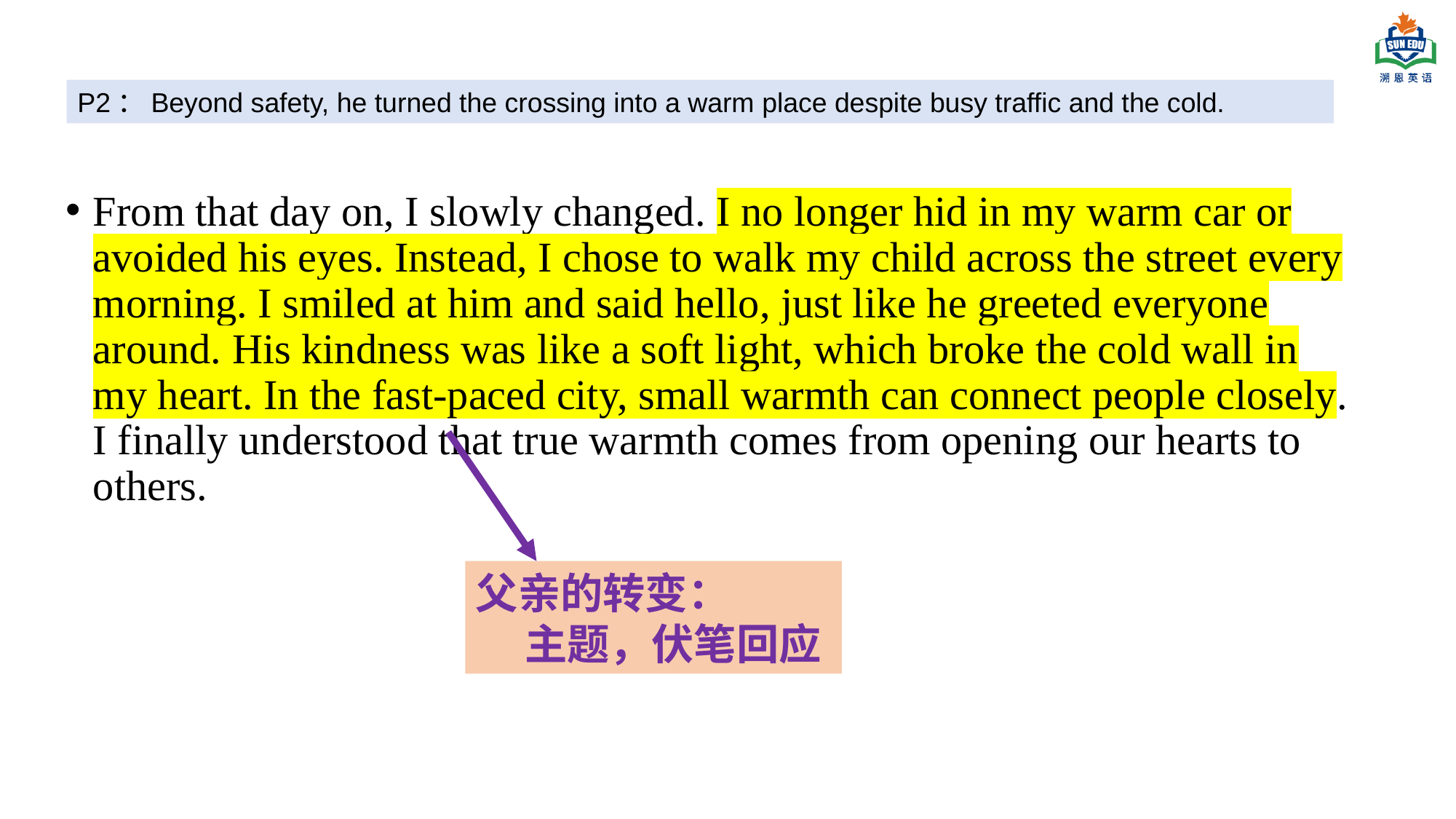

P2：Beyond safety, he turned the crossing into a warm place despite busy traffic and the cold.
From that day on, I slowly changed. I no longer hid in my warm car or avoided his eyes. Instead, I chose to walk my child across the street every morning. I smiled at him and said hello, just like he greeted everyone around. His kindness was like a soft light, which broke the cold wall in my heart. In the fast-paced city, small warmth can connect people closely. I finally understood that true warmth comes from opening our hearts to others.
父亲的转变：
    主题，伏笔回应